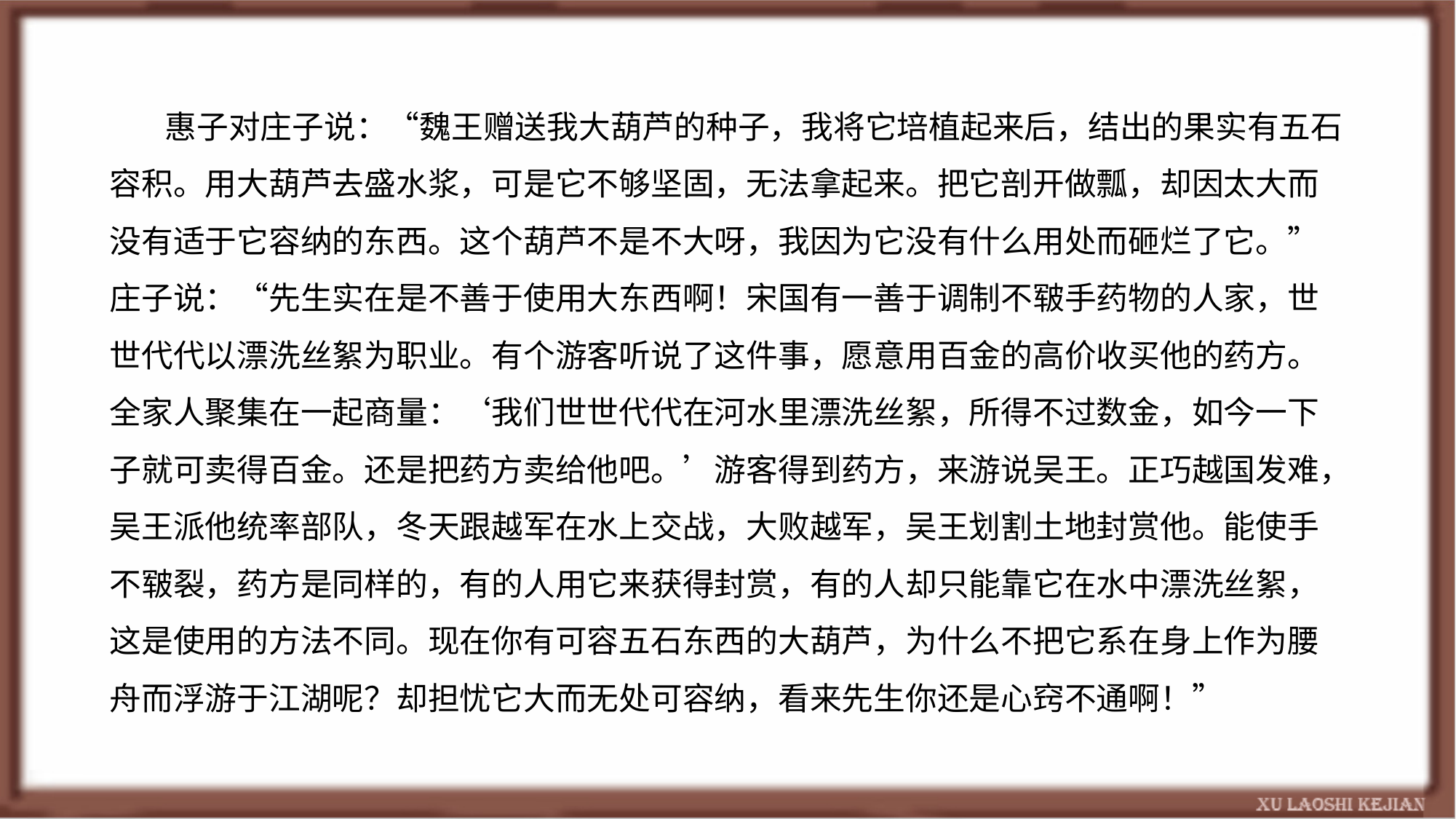

惠子对庄子说：“魏王赠送我大葫芦的种子，我将它培植起来后，结出的果实有五石容积。用大葫芦去盛水浆，可是它不够坚固，无法拿起来。把它剖开做瓢，却因太大而没有适于它容纳的东西。这个葫芦不是不大呀，我因为它没有什么用处而砸烂了它。”庄子说：“先生实在是不善于使用大东西啊！宋国有一善于调制不皲手药物的人家，世世代代以漂洗丝絮为职业。有个游客听说了这件事，愿意用百金的高价收买他的药方。全家人聚集在一起商量：‘我们世世代代在河水里漂洗丝絮，所得不过数金，如今一下子就可卖得百金。还是把药方卖给他吧。’游客得到药方，来游说吴王。正巧越国发难，吴王派他统率部队，冬天跟越军在水上交战，大败越军，吴王划割土地封赏他。能使手不皲裂，药方是同样的，有的人用它来获得封赏，有的人却只能靠它在水中漂洗丝絮，这是使用的方法不同。现在你有可容五石东西的大葫芦，为什么不把它系在身上作为腰舟而浮游于江湖呢？却担忧它大而无处可容纳，看来先生你还是心窍不通啊！”